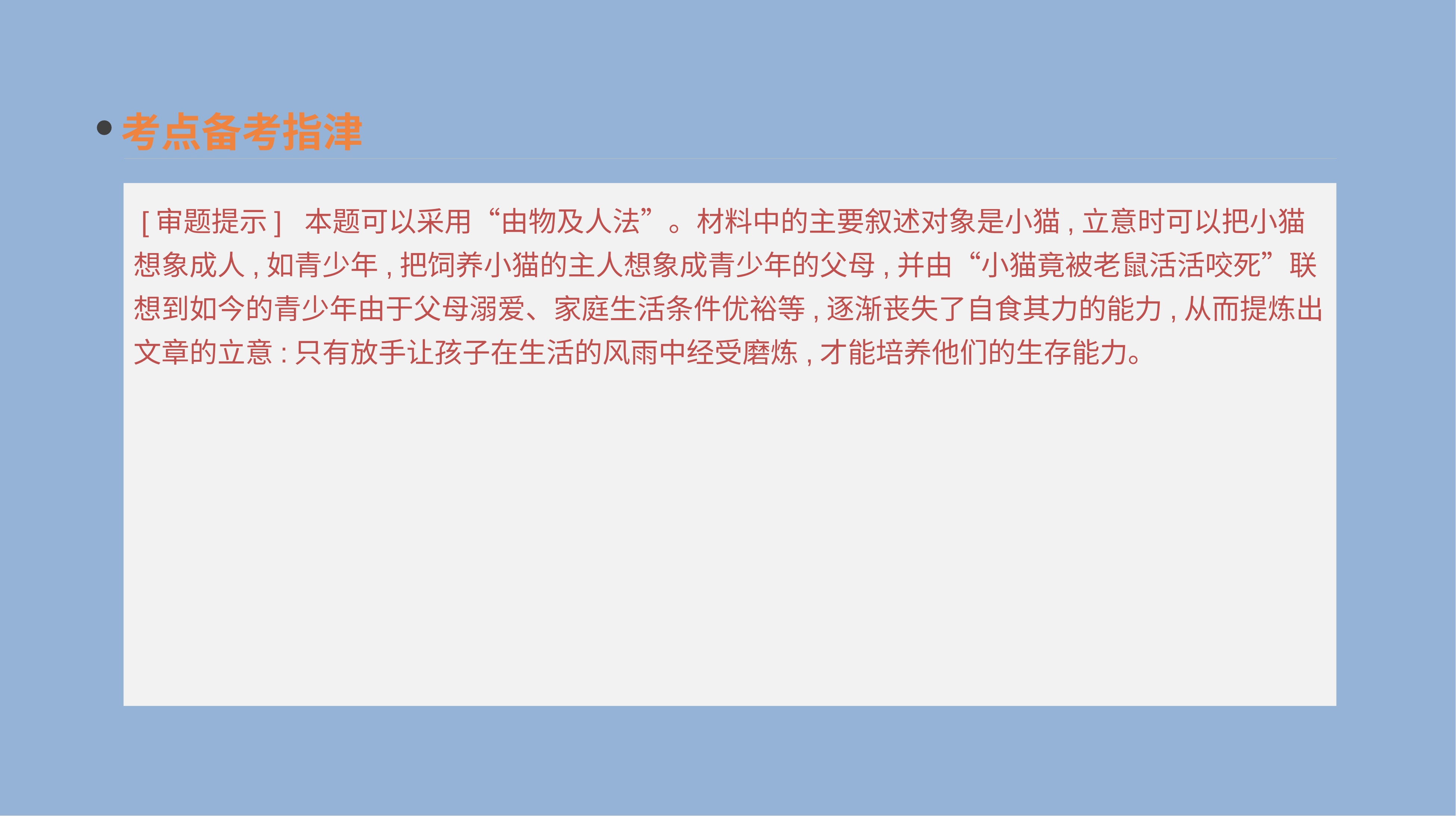

考点备考指津

 [审题提示]  本题可以采用“由物及人法”。材料中的主要叙述对象是小猫,立意时可以把小猫想象成人,如青少年,把饲养小猫的主人想象成青少年的父母,并由“小猫竟被老鼠活活咬死”联想到如今的青少年由于父母溺爱、家庭生活条件优裕等,逐渐丧失了自食其力的能力,从而提炼出文章的立意:只有放手让孩子在生活的风雨中经受磨炼,才能培养他们的生存能力。